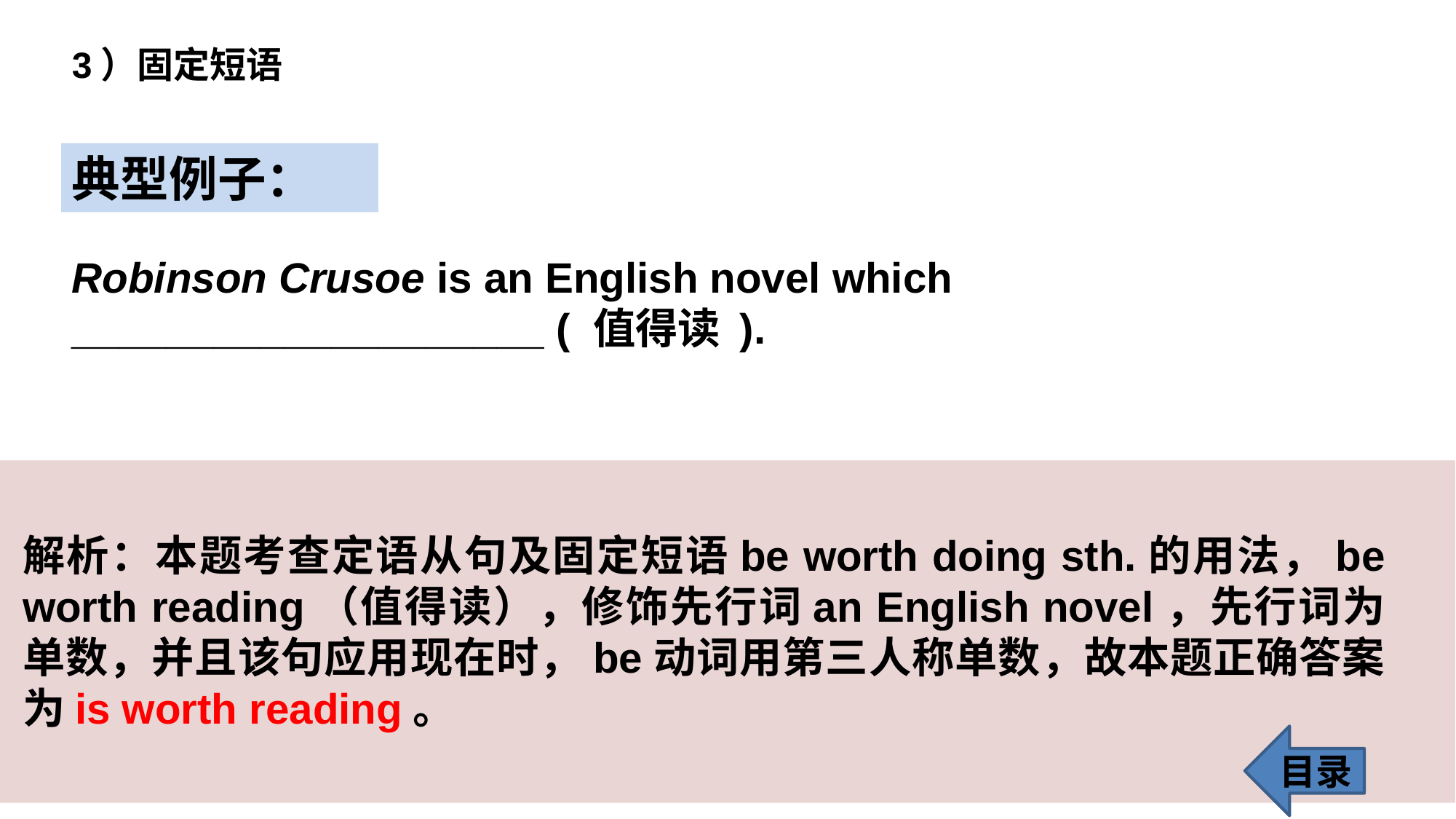

3）固定短语
典型例子：
Robinson Crusoe is an English novel which ____________________ ( 值得读 ).

解析：本题考查定语从句及固定短语be worth doing sth.的用法，be worth reading（值得读），修饰先行词an English novel，先行词为单数，并且该句应用现在时，be动词用第三人称单数，故本题正确答案为is worth reading。
目录
18